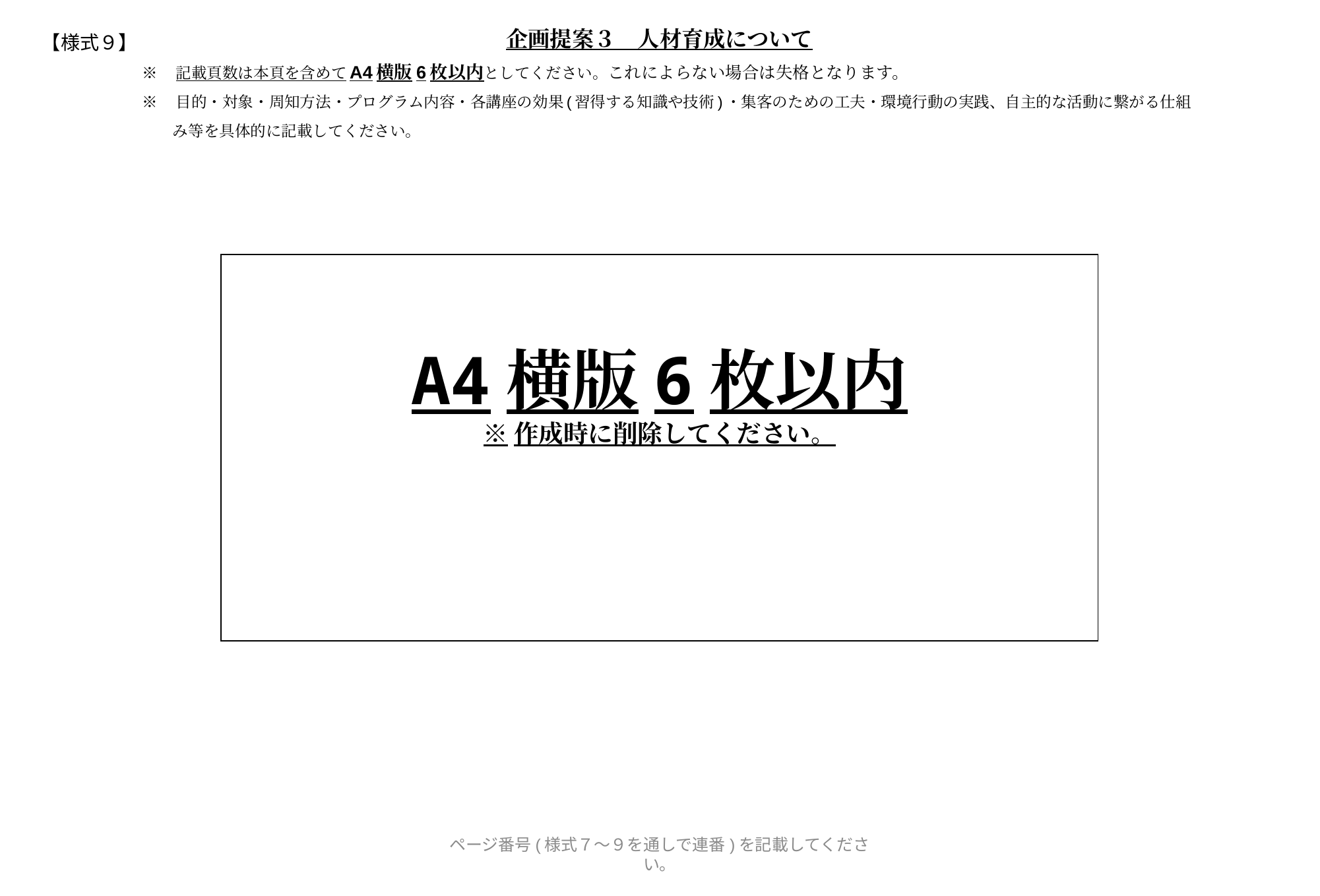

企画提案３　人材育成について
【様式９】
※　記載頁数は本頁を含めてA4横版6枚以内としてください。これによらない場合は失格となります。
※　目的・対象・周知方法・プログラム内容・各講座の効果(習得する知識や技術)・集客のための工夫・環境行動の実践、自主的な活動に繋がる仕組
　　み等を具体的に記載してください。

A4横版6枚以内
※作成時に削除してください。
ページ番号(様式７～９を通しで連番)を記載してください。